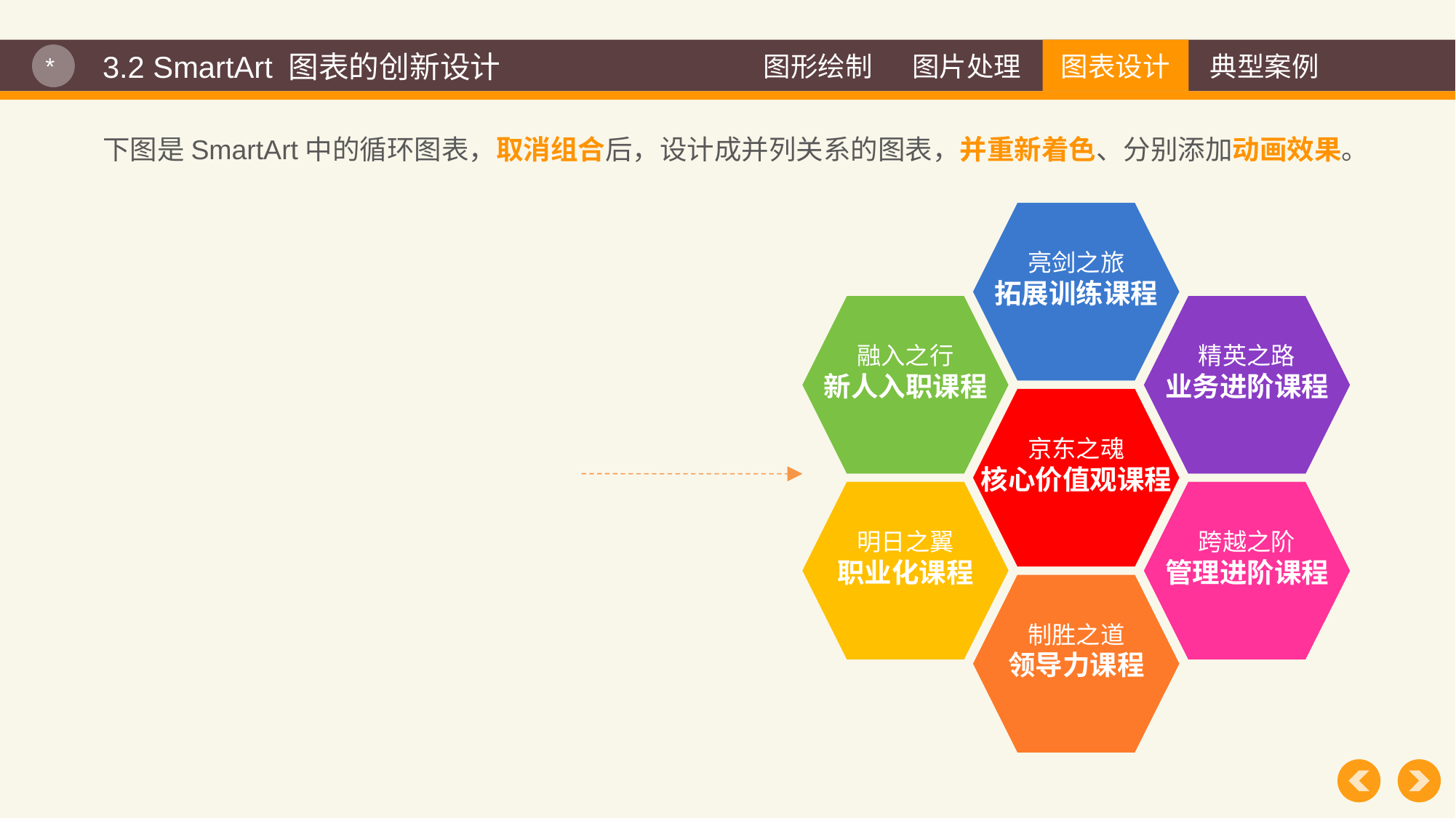

图形绘制
图片处理
图表设计
图表设计
典型案例
3.2 SmartArt 图表的创新设计

*

下图是SmartArt中的循环图表，取消组合后，设计成并列关系的图表，并重新着色、分别添加动画效果。

亮剑之旅
拓展训练课程

融入之行
新人入职课程

精英之路
业务进阶课程

京东之魂
核心价值观课程

明日之翼
职业化课程

跨越之阶
管理进阶课程

制胜之道
领导力课程